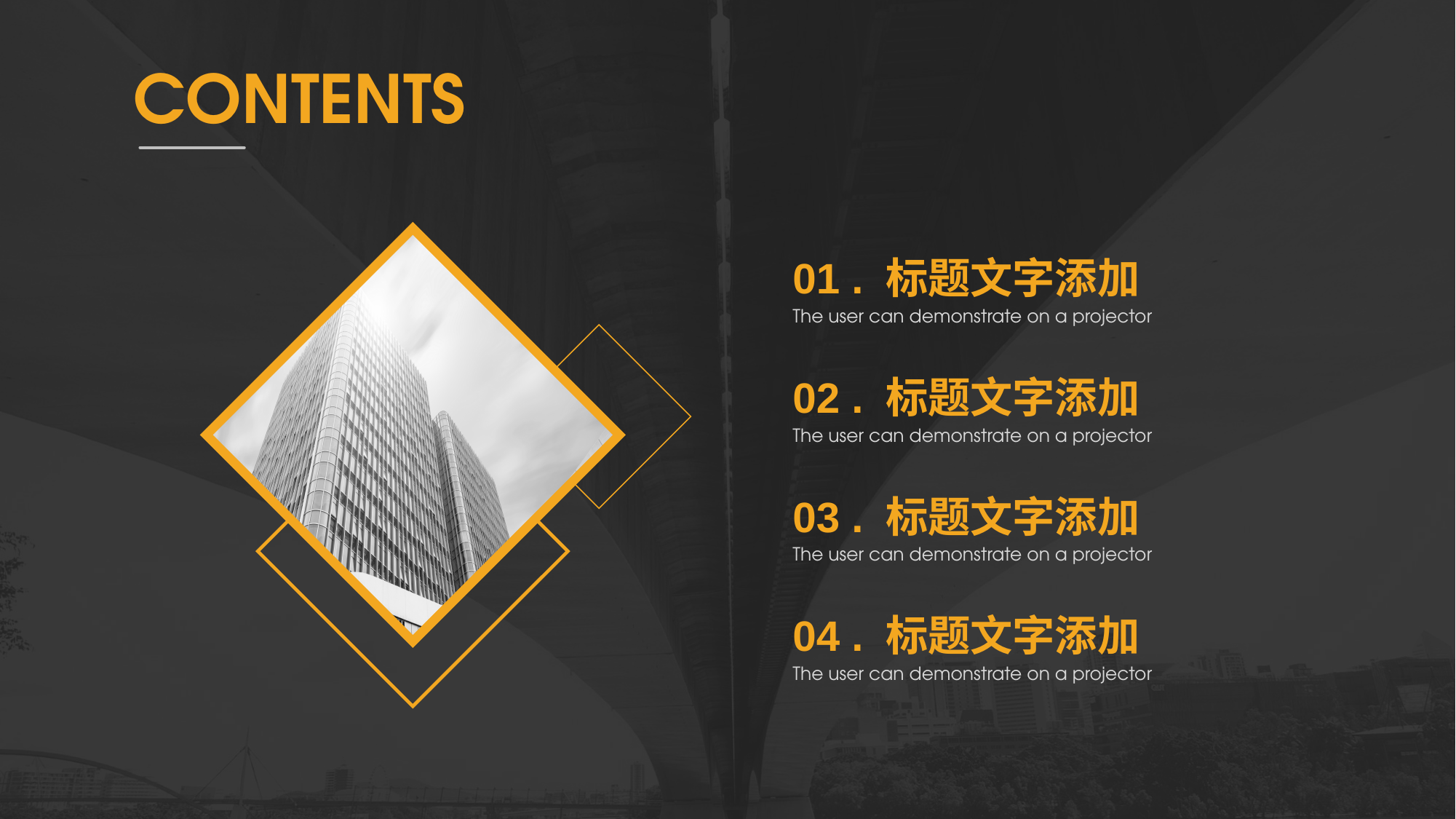

CONTENTS
01 . 标题文字添加
The user can demonstrate on a projector

02 . 标题文字添加
The user can demonstrate on a projector
03 . 标题文字添加
The user can demonstrate on a projector
04 . 标题文字添加
The user can demonstrate on a projector